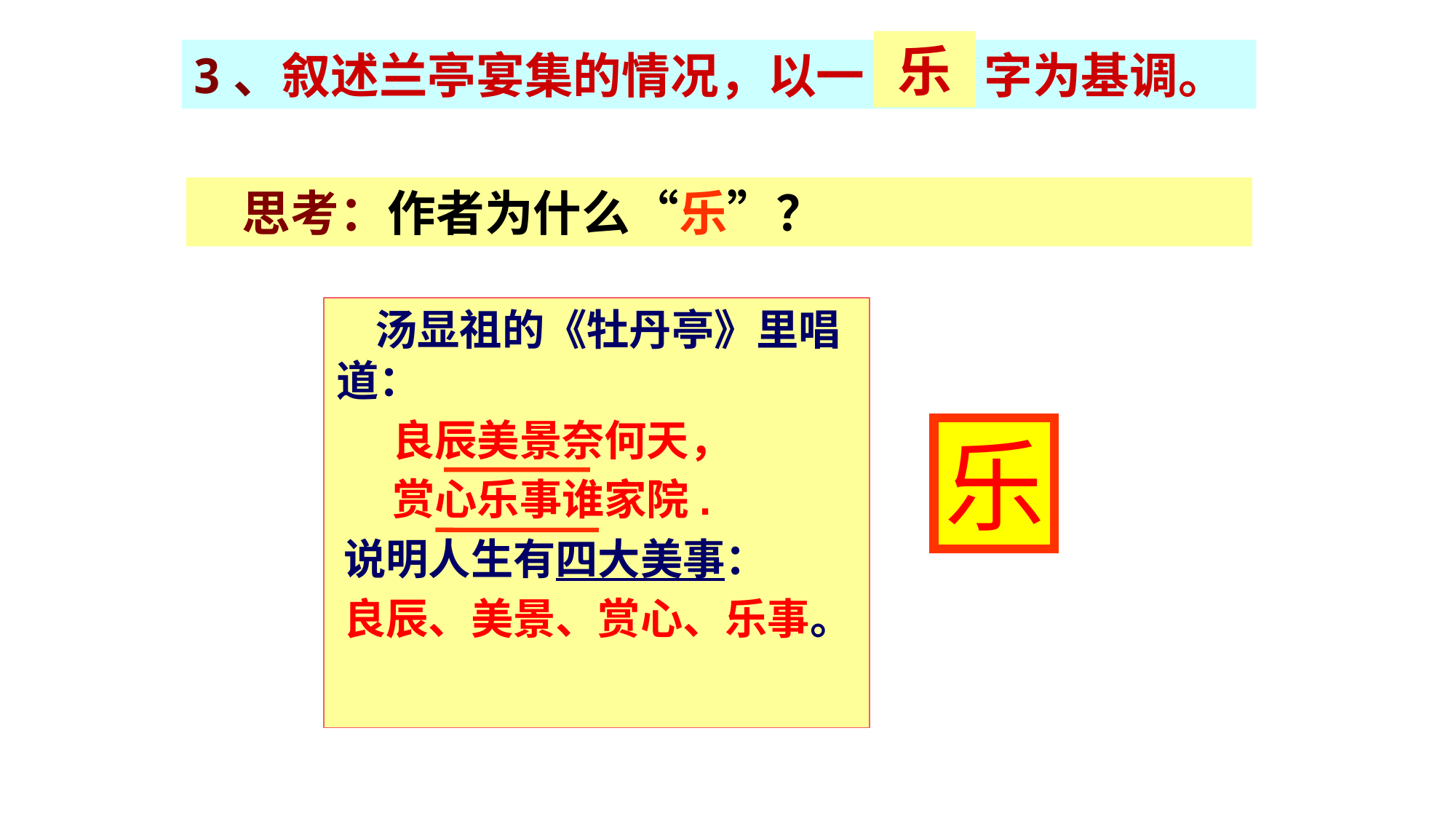

乐
3、叙述兰亭宴集的情况，以一“  ”字为基调。
   思考：作者为什么“乐”？
    汤显祖的《牡丹亭》里唱道：
    良辰美景奈何天，
    赏心乐事谁家院.
说明人生有四大美事：
良辰、美景、赏心、乐事。
乐